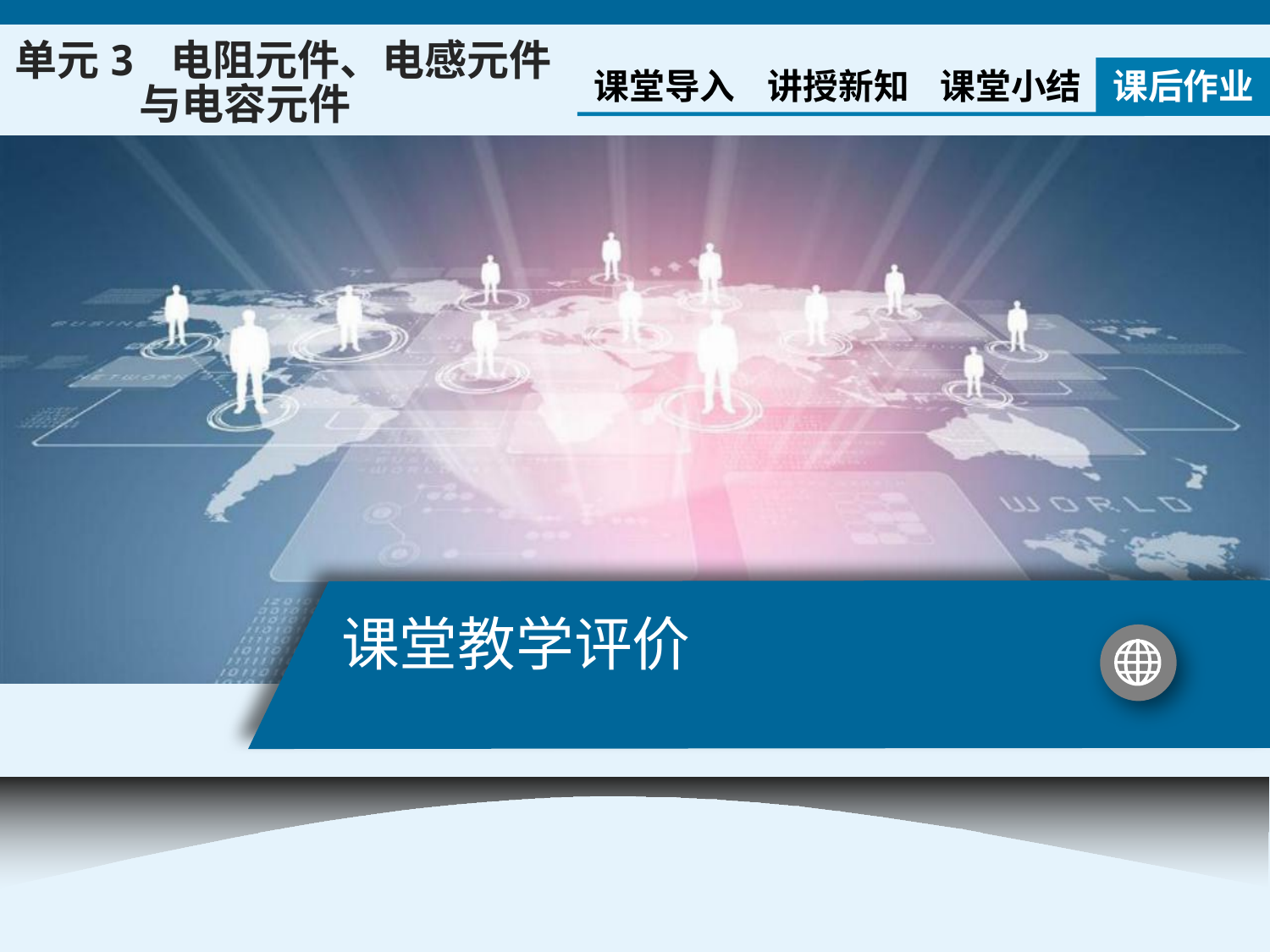

单元3 电阻元件、电感元件
            与电容元件
课堂导入
讲授新知
课堂小结
课后作业
# 课堂教学评价